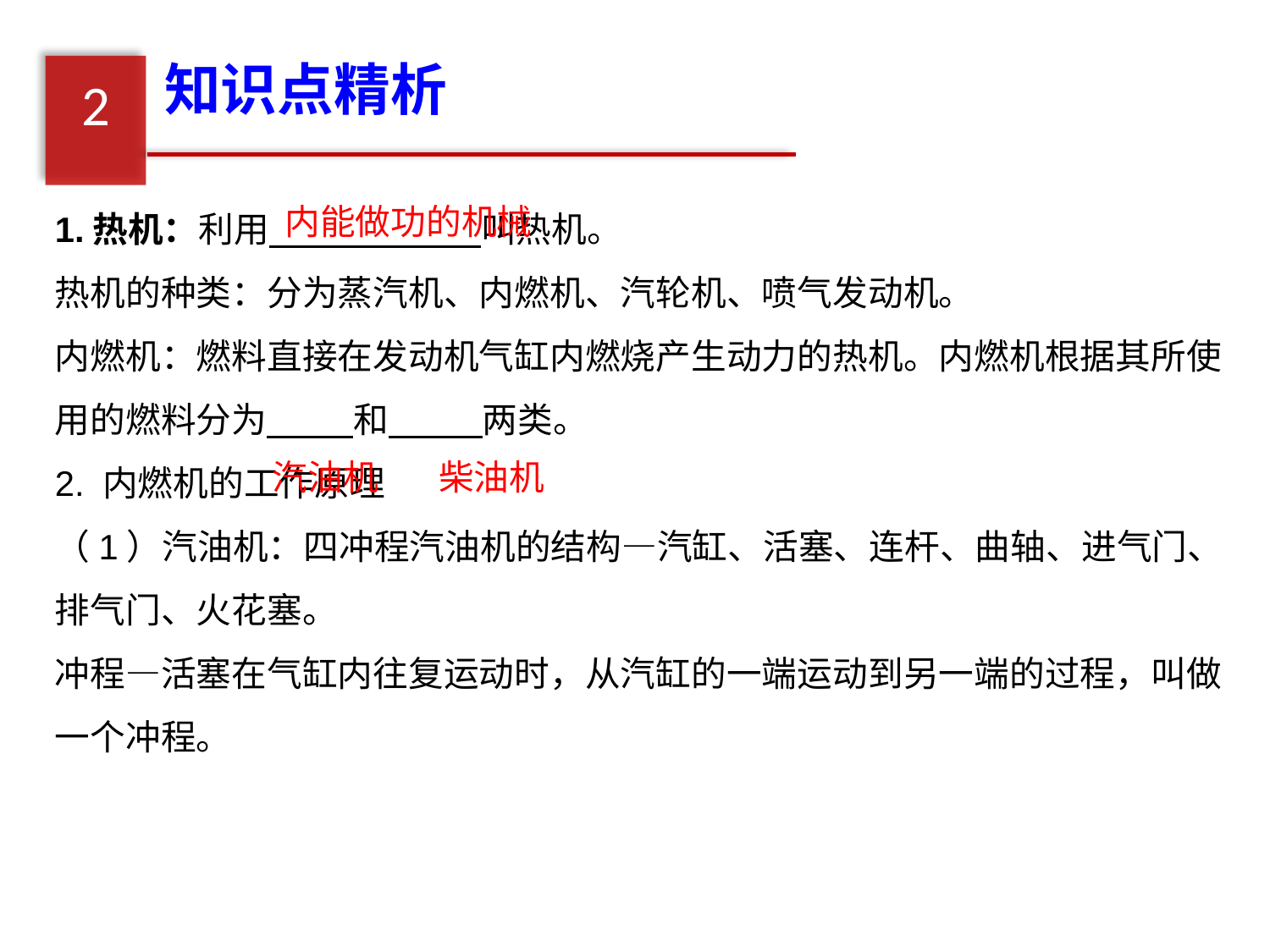

知识点精析

2
1.热机：利用                           叫热机。
热机的种类：分为蒸汽机、内燃机、汽轮机、喷气发动机。
内燃机：燃料直接在发动机气缸内燃烧产生动力的热机。内燃机根据其所使用的燃料分为           和            两类。
2. 内燃机的工作原理
（1）汽油机：四冲程汽油机的结构—汽缸、活塞、连杆、曲轴、进气门、排气门、火花塞。
冲程—活塞在气缸内往复运动时，从汽缸的一端运动到另一端的过程，叫做一个冲程。
内能做功的机械
汽油机
柴油机